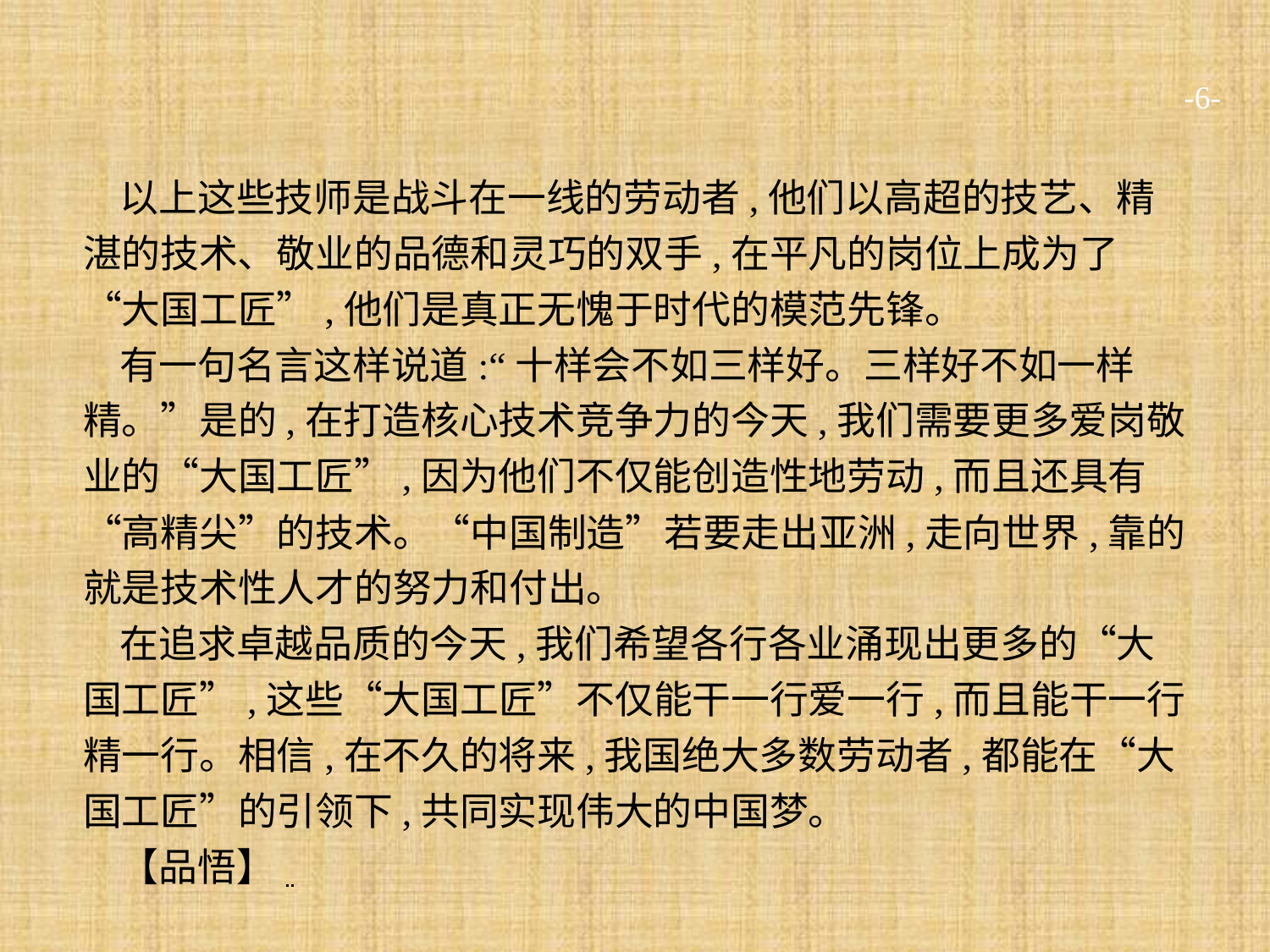

-6-
以上这些技师是战斗在一线的劳动者,他们以高超的技艺、精湛的技术、敬业的品德和灵巧的双手,在平凡的岗位上成为了“大国工匠”,他们是真正无愧于时代的模范先锋。
有一句名言这样说道:“十样会不如三样好。三样好不如一样精。”是的,在打造核心技术竞争力的今天,我们需要更多爱岗敬业的“大国工匠”,因为他们不仅能创造性地劳动,而且还具有“高精尖”的技术。“中国制造”若要走出亚洲,走向世界,靠的就是技术性人才的努力和付出。
在追求卓越品质的今天,我们希望各行各业涌现出更多的“大国工匠”,这些“大国工匠”不仅能干一行爱一行,而且能干一行精一行。相信,在不久的将来,我国绝大多数劳动者,都能在“大国工匠”的引领下,共同实现伟大的中国梦。
【品悟】